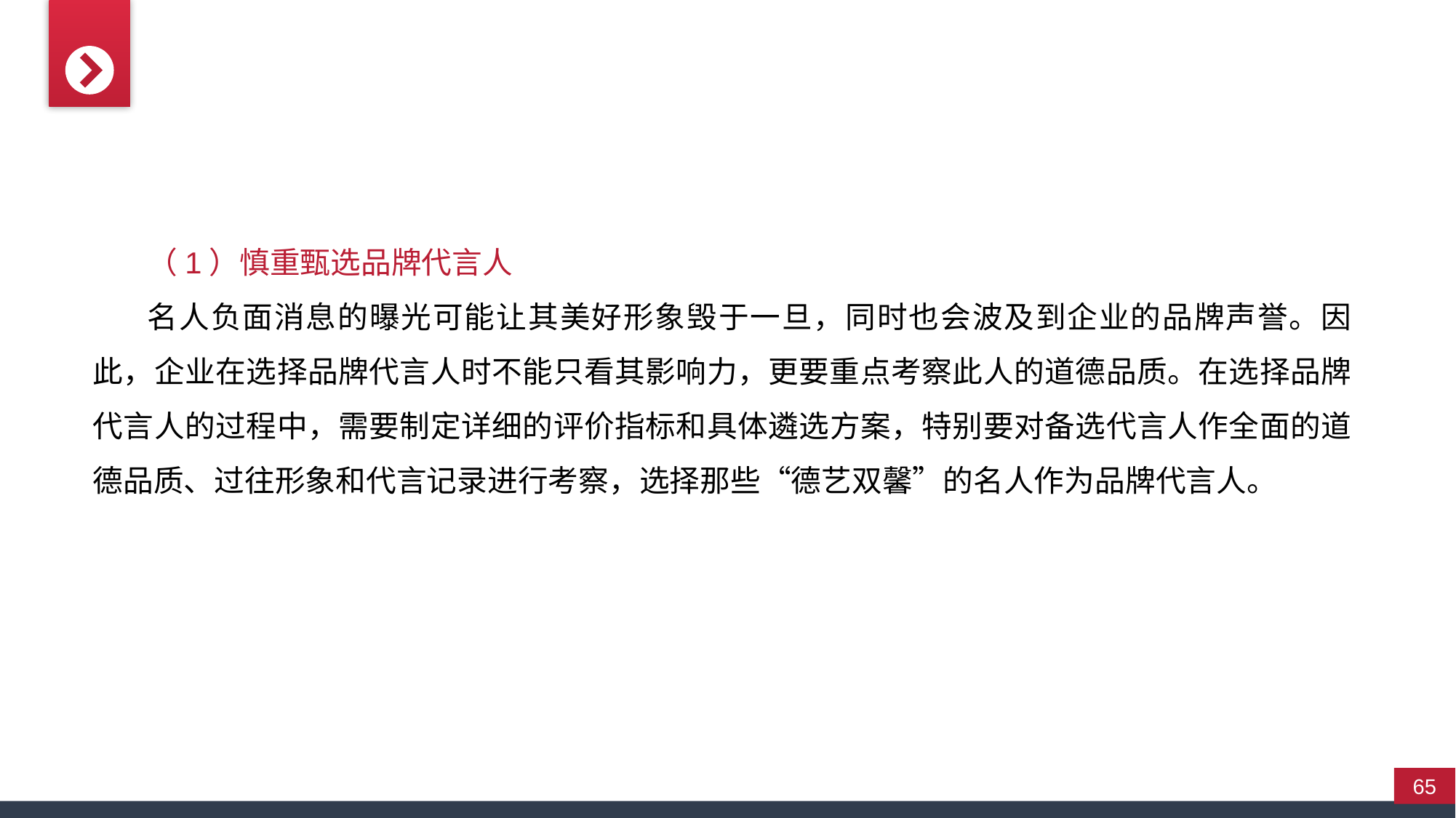

（1）慎重甄选品牌代言人
名人负面消息的曝光可能让其美好形象毁于一旦，同时也会波及到企业的品牌声誉。因此，企业在选择品牌代言人时不能只看其影响力，更要重点考察此人的道德品质。在选择品牌代言人的过程中，需要制定详细的评价指标和具体遴选方案，特别要对备选代言人作全面的道德品质、过往形象和代言记录进行考察，选择那些“德艺双馨”的名人作为品牌代言人。